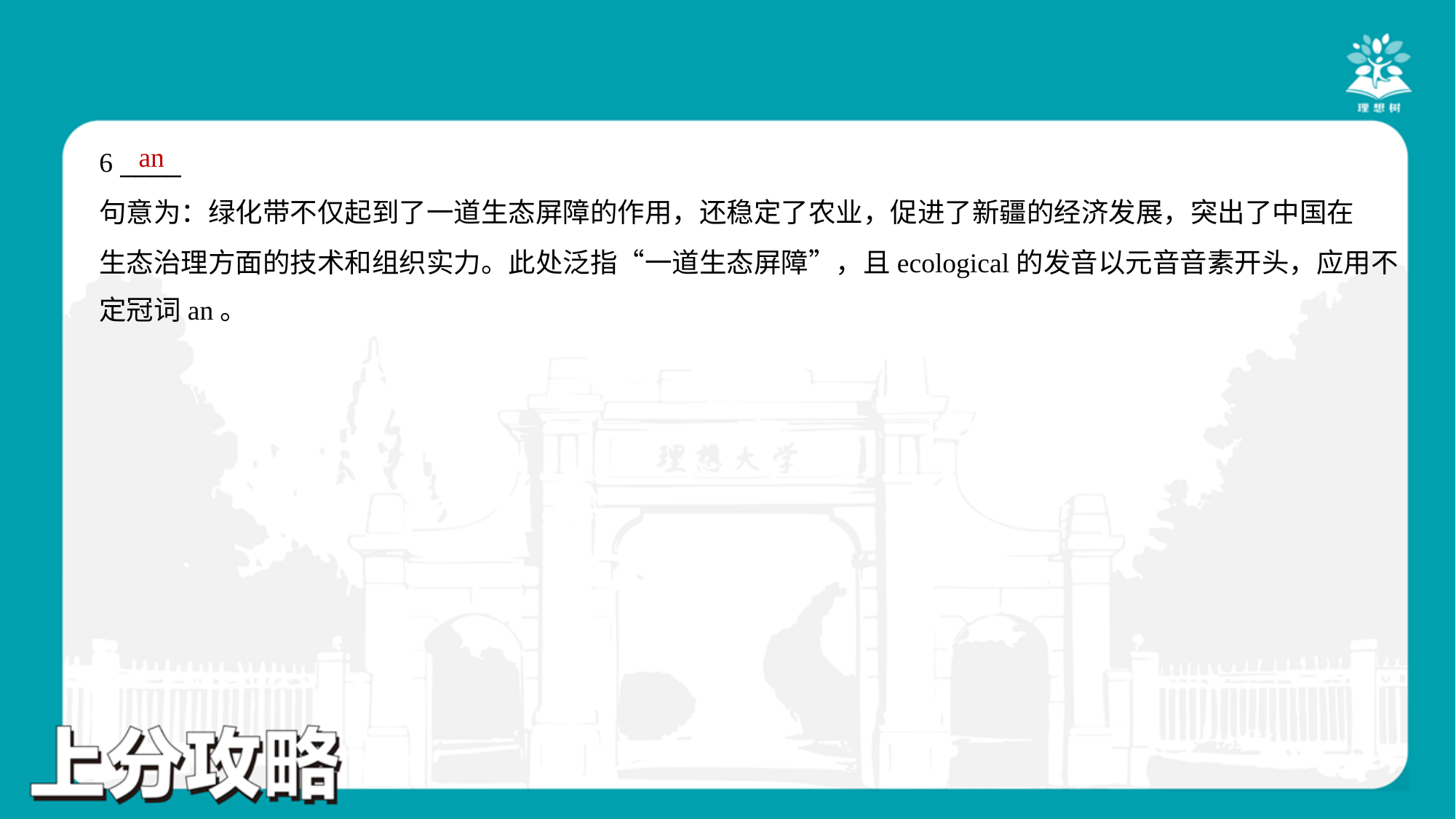

an
6 ____
句意为：绿化带不仅起到了一道生态屏障的作用，还稳定了农业，促进了新疆的经济发展，突出了中国在
生态治理方面的技术和组织实力。此处泛指“一道生态屏障”，且ecological的发音以元音音素开头，应用不
定冠词an。